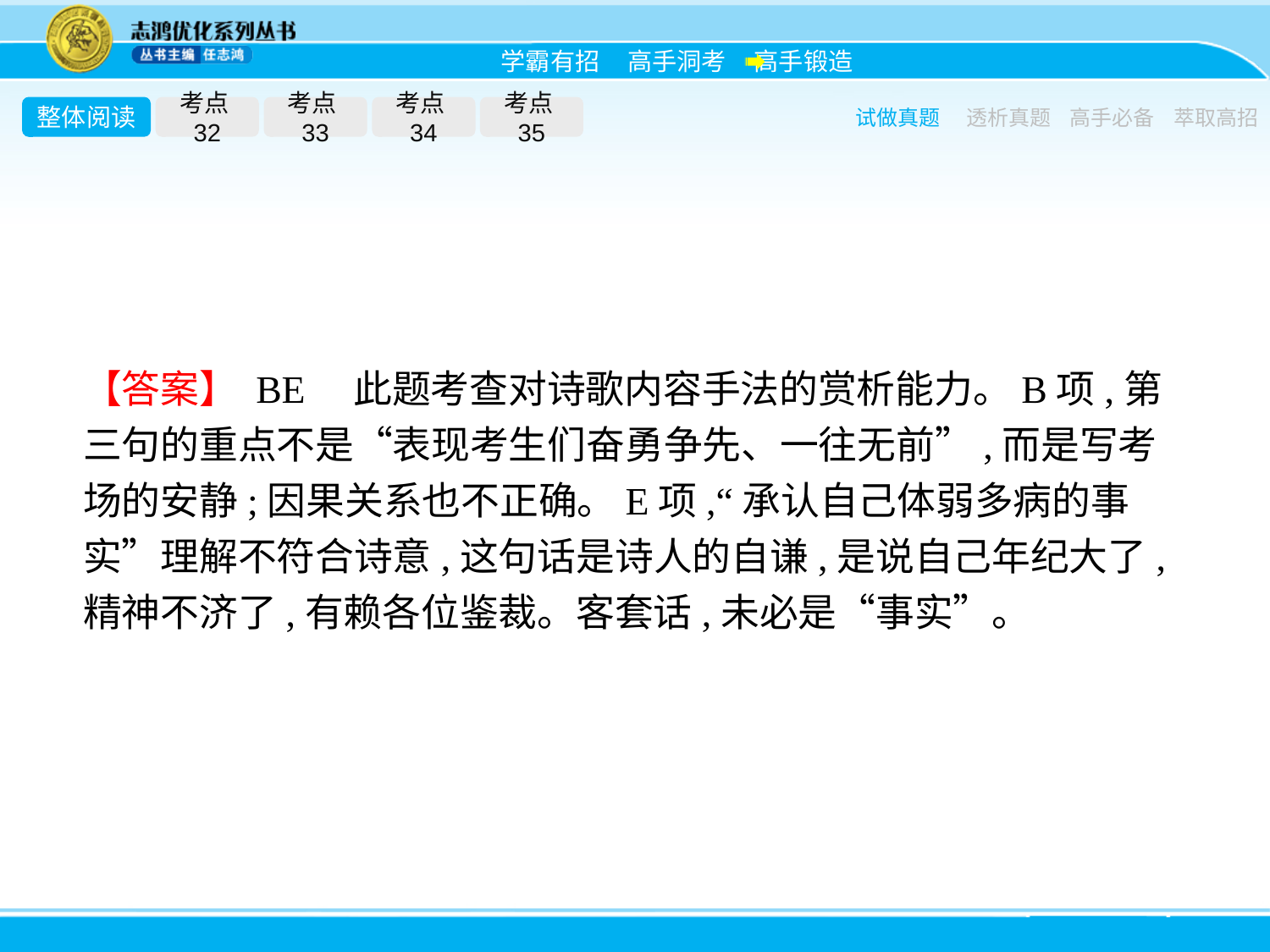

整体阅读
考点32
考点33
考点34
考点35
试做真题
透析真题
高手必备
萃取高招
【答案】 BE　此题考查对诗歌内容手法的赏析能力。B项,第三句的重点不是“表现考生们奋勇争先、一往无前”,而是写考场的安静;因果关系也不正确。E项,“承认自己体弱多病的事实”理解不符合诗意,这句话是诗人的自谦,是说自己年纪大了,精神不济了,有赖各位鉴裁。客套话,未必是“事实”。